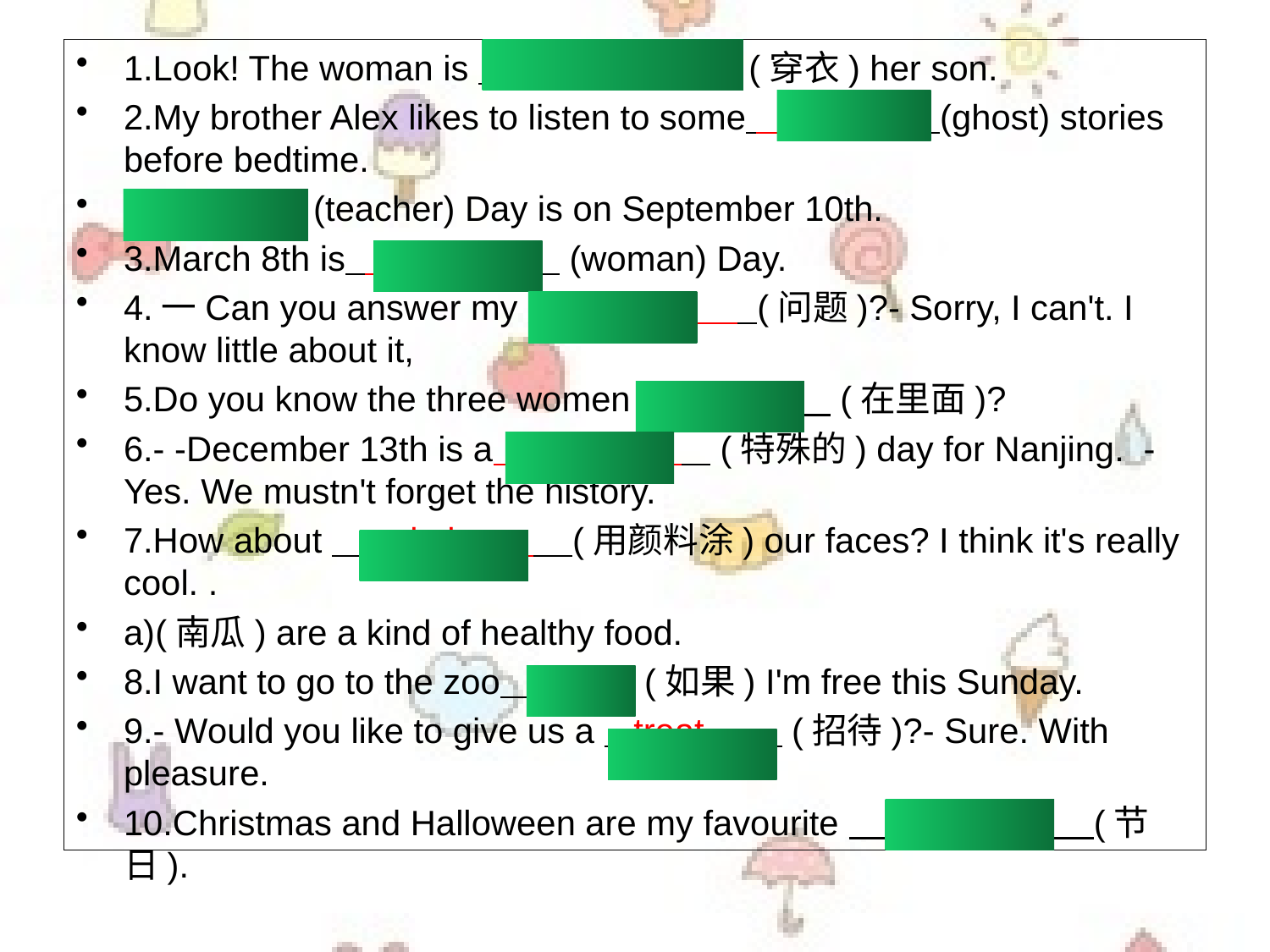

1.Look! The woman is          dressing     (穿衣) her son.
2.My brother Alex likes to listen to some     ghost      (ghost) stories before bedtime.
1.Teachers' (teacher) Day is on September 10th.
3.March 8th is   Women's     (woman) Day.
4.一Can you answer my   questions      (问题)?- Sorry, I can't. I know little about it,
5.Do you know the three women     inside       (在里面)?
6.- -December 13th is a   special         (特殊的) day for Nanjing.  - Yes. We mustn't forget the history.
7.How about     painting        (用颜料涂) our faces? I think it's really cool. .
a)(南瓜) are a kind of healthy food.
8.I want to go to the zoo      if       (如果) I'm free this Sunday.
9.- Would you like to give us a    treat         (招待)?- Sure. With pleasure.
10.Christmas and Halloween are my favourite       festivals      (节日).